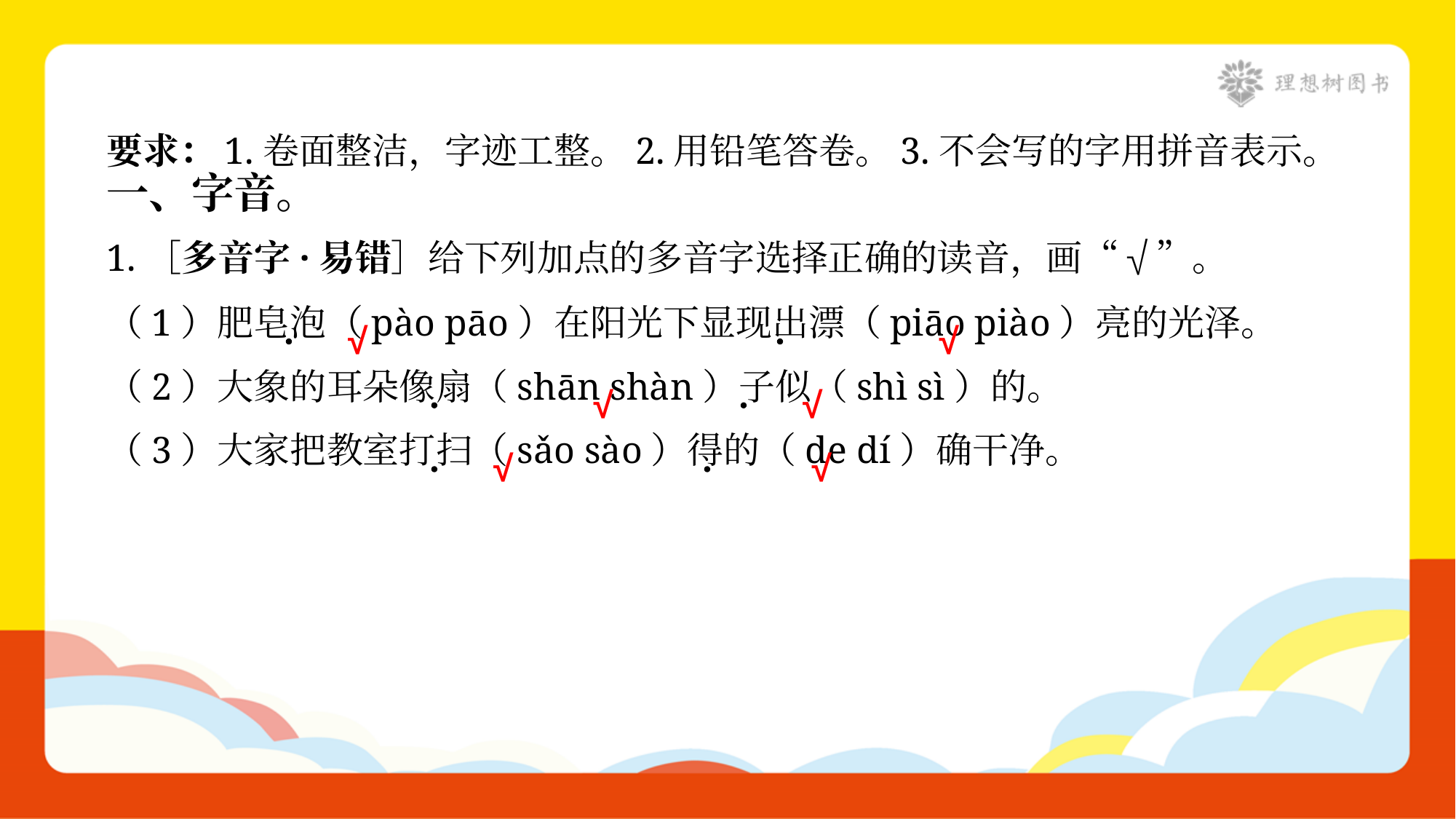

要求：1.卷面整洁，字迹工整。2.用铅笔答卷。3.不会写的字用拼音表示。
一、字音。
1.［多音字·易错］给下列加点的多音字选择正确的读音，画“√”。
（1）肥皂泡（pào pāo）在阳光下显现出漂（piāo piào）亮的光泽。
√
√

（2）大象的耳朵像扇（shān shàn）子似（shì sì）的。
√
√

（3）大家把教室打扫（sǎo sào）得的（de dí）确干净。
√
√